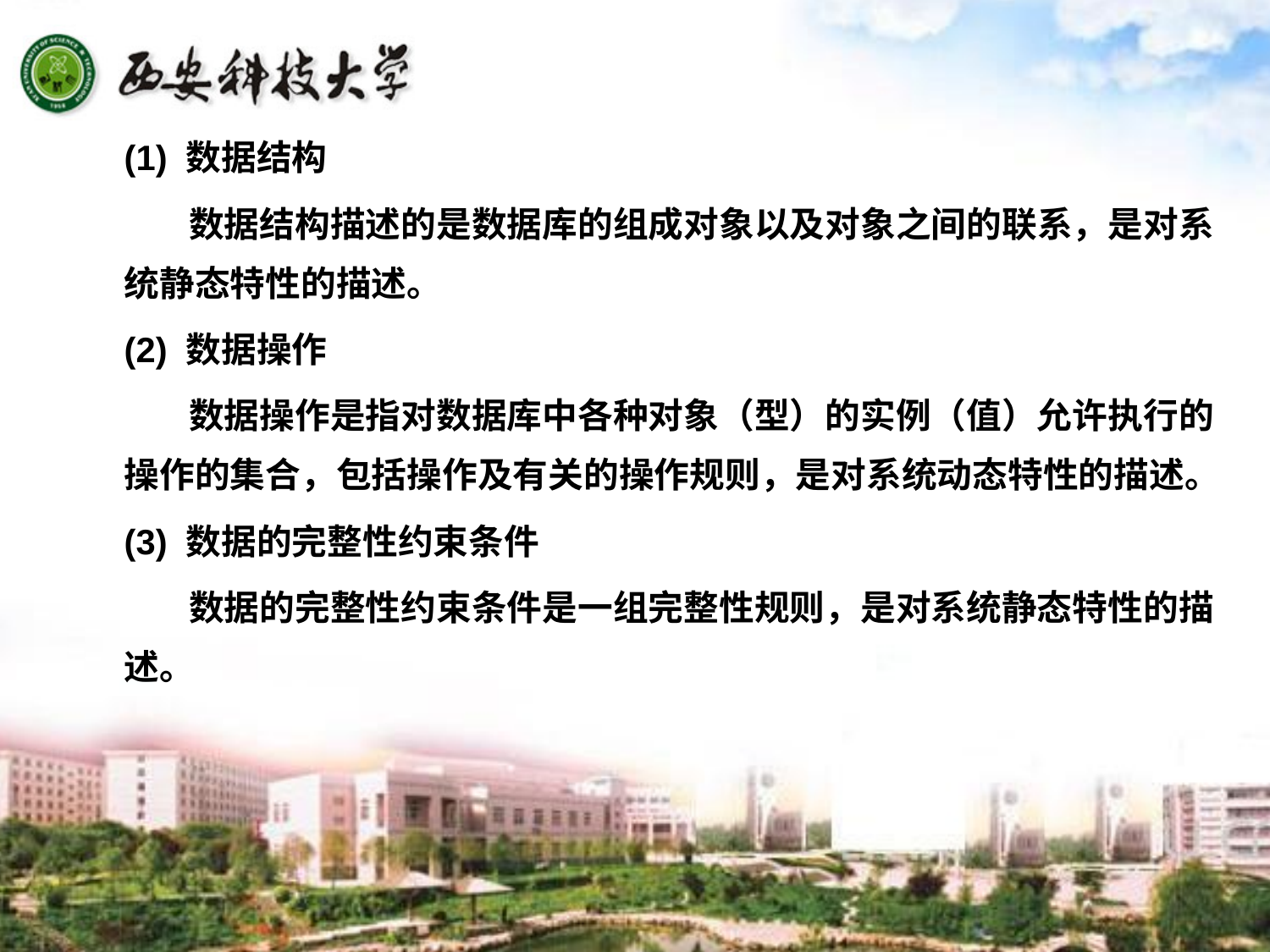

(1) 数据结构
       数据结构描述的是数据库的组成对象以及对象之间的联系，是对系统静态特性的描述。
(2) 数据操作
       数据操作是指对数据库中各种对象（型）的实例（值）允许执行的操作的集合，包括操作及有关的操作规则，是对系统动态特性的描述。
(3) 数据的完整性约束条件
       数据的完整性约束条件是一组完整性规则，是对系统静态特性的描述。